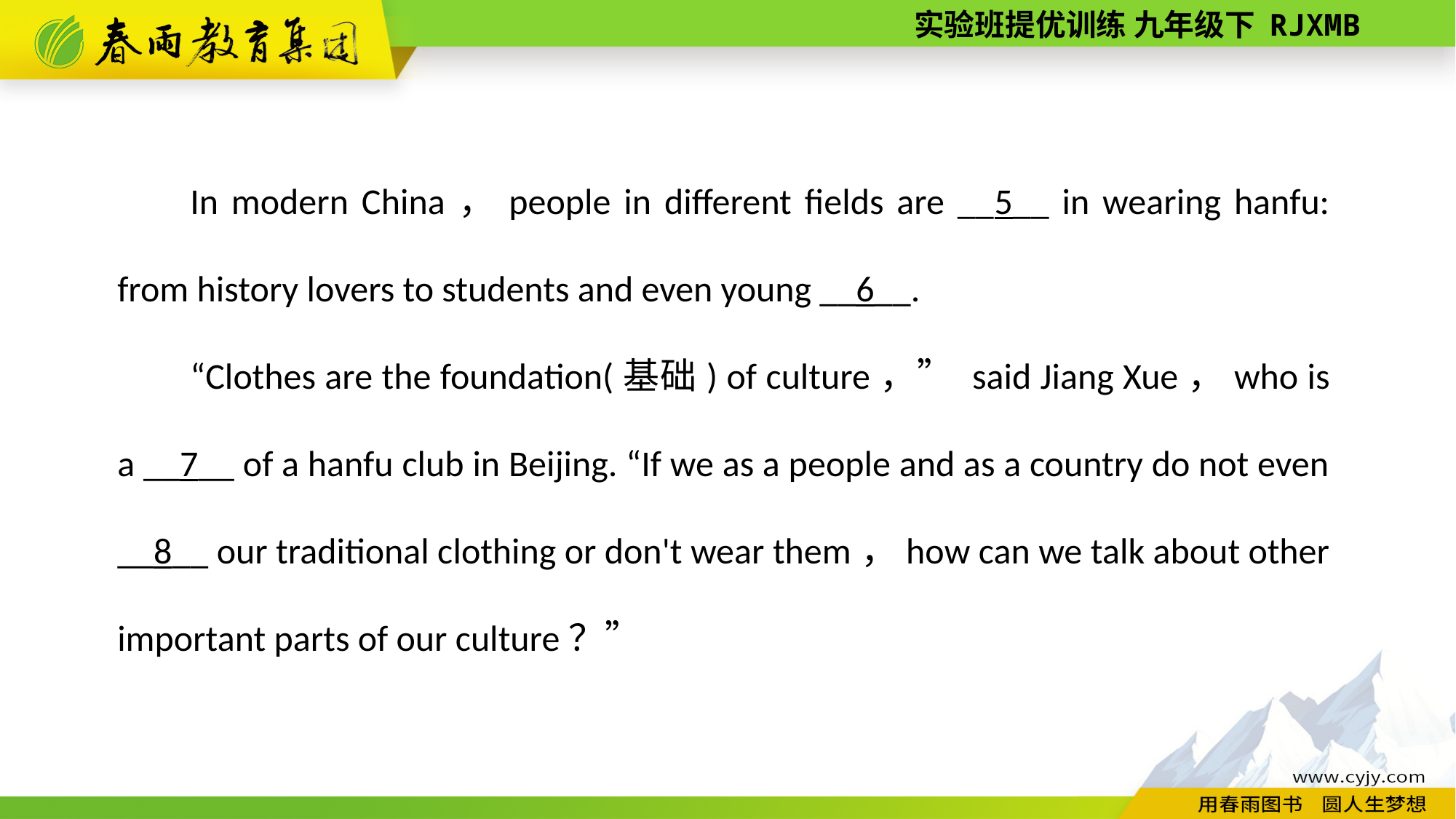

In modern China，people in different fields are __5__ in wearing hanfu: from history lovers to students and even young __6__.
“Clothes are the foundation(基础) of culture，” said Jiang Xue，who is a __7__ of a hanfu club in Beijing. “If we as a people and as a country do not even __8__ our traditional clothing or don't wear them，how can we talk about other important parts of our culture？”